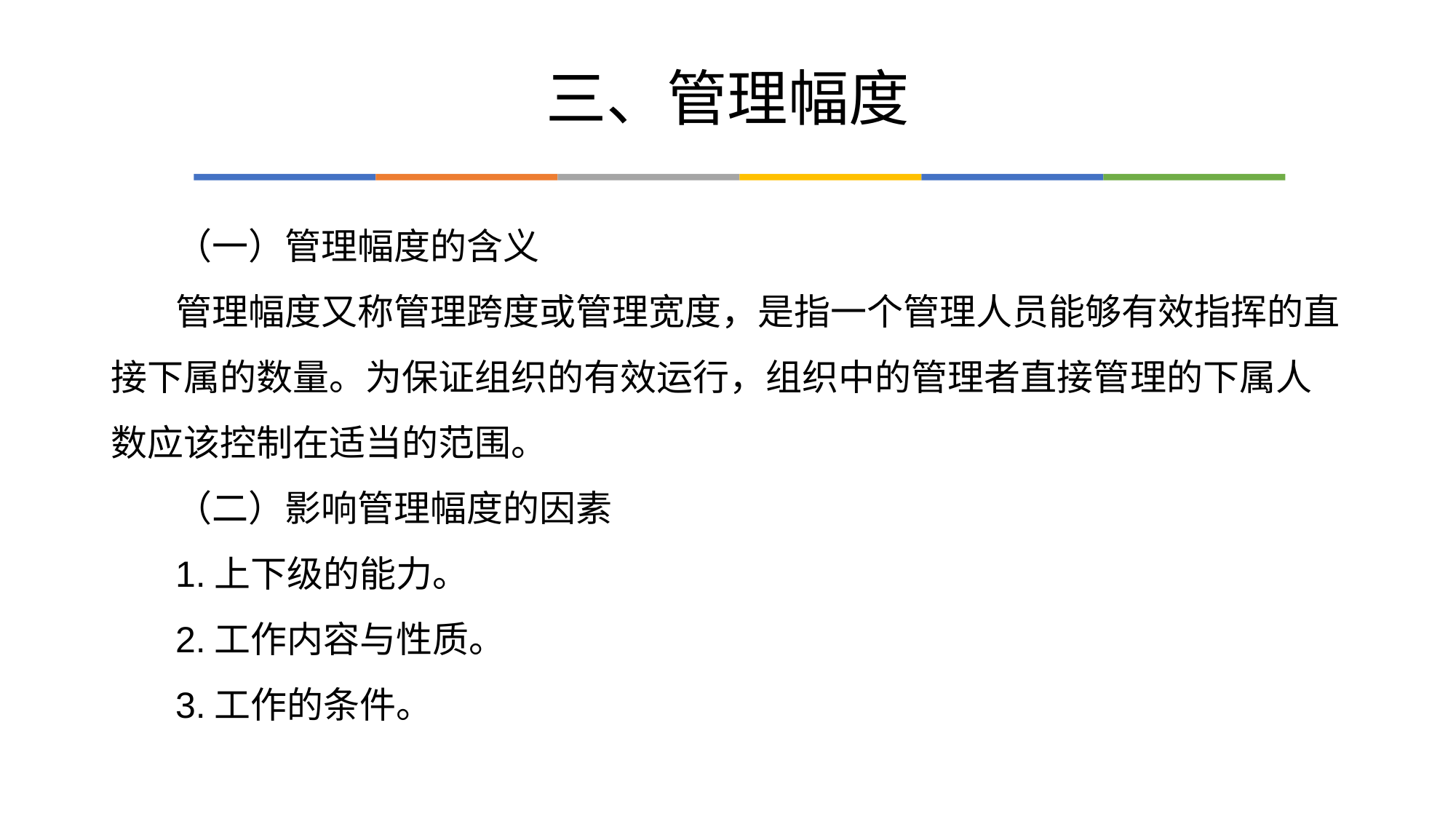

# 三、管理幅度
（一）管理幅度的含义
管理幅度又称管理跨度或管理宽度，是指一个管理人员能够有效指挥的直接下属的数量。为保证组织的有效运行，组织中的管理者直接管理的下属人数应该控制在适当的范围。
（二）影响管理幅度的因素
1.上下级的能力。
2.工作内容与性质。
3.工作的条件。